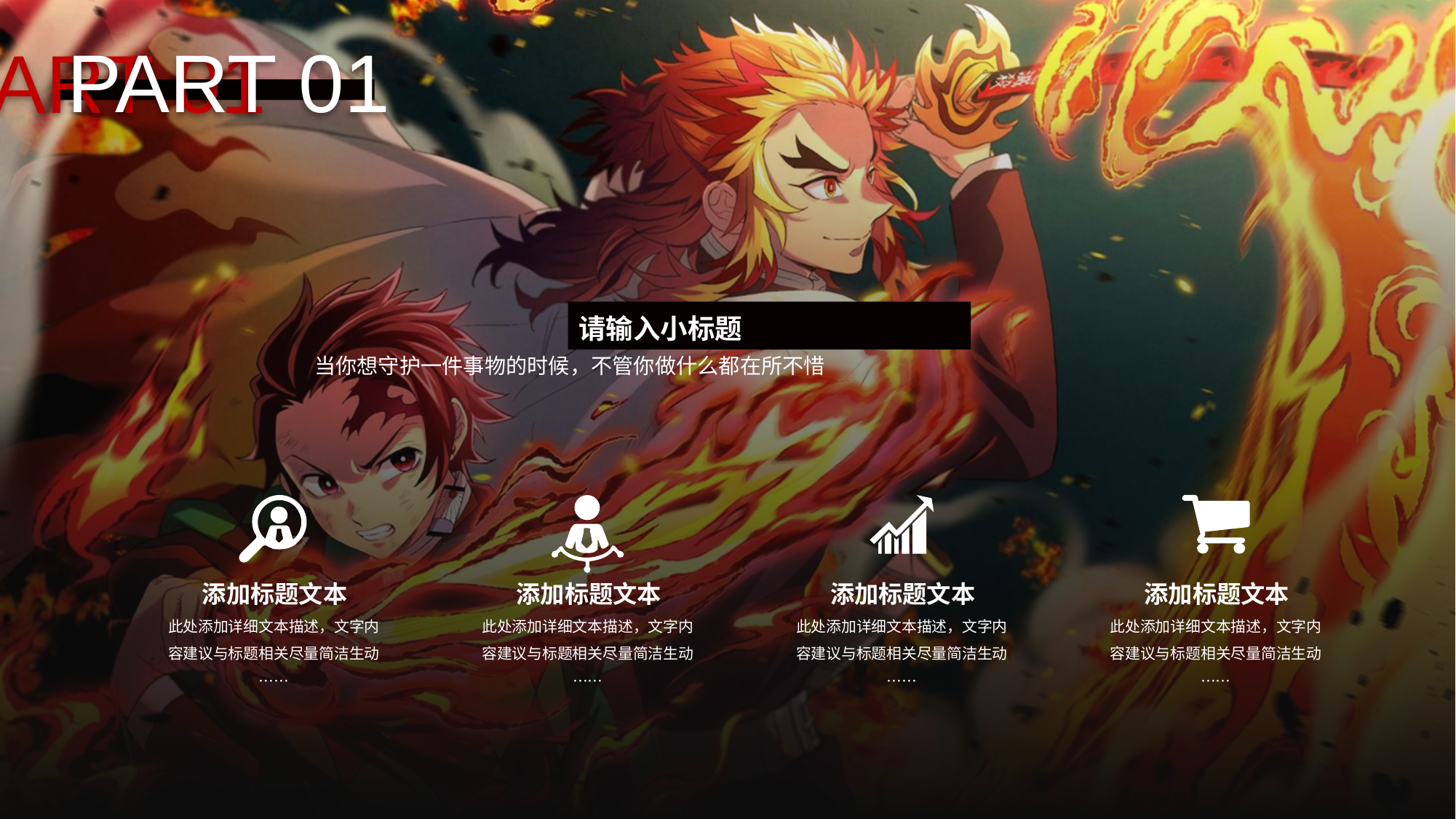

PART 01
PART 01

请输入小标题
当你想守护一件事物的时候，不管你做什么都在所不惜

添加标题文本
此处添加详细文本描述，文字内容建议与标题相关尽量简洁生动……
添加标题文本
添加标题文本
添加标题文本
此处添加详细文本描述，文字内容建议与标题相关尽量简洁生动……
此处添加详细文本描述，文字内容建议与标题相关尽量简洁生动……
此处添加详细文本描述，文字内容建议与标题相关尽量简洁生动……